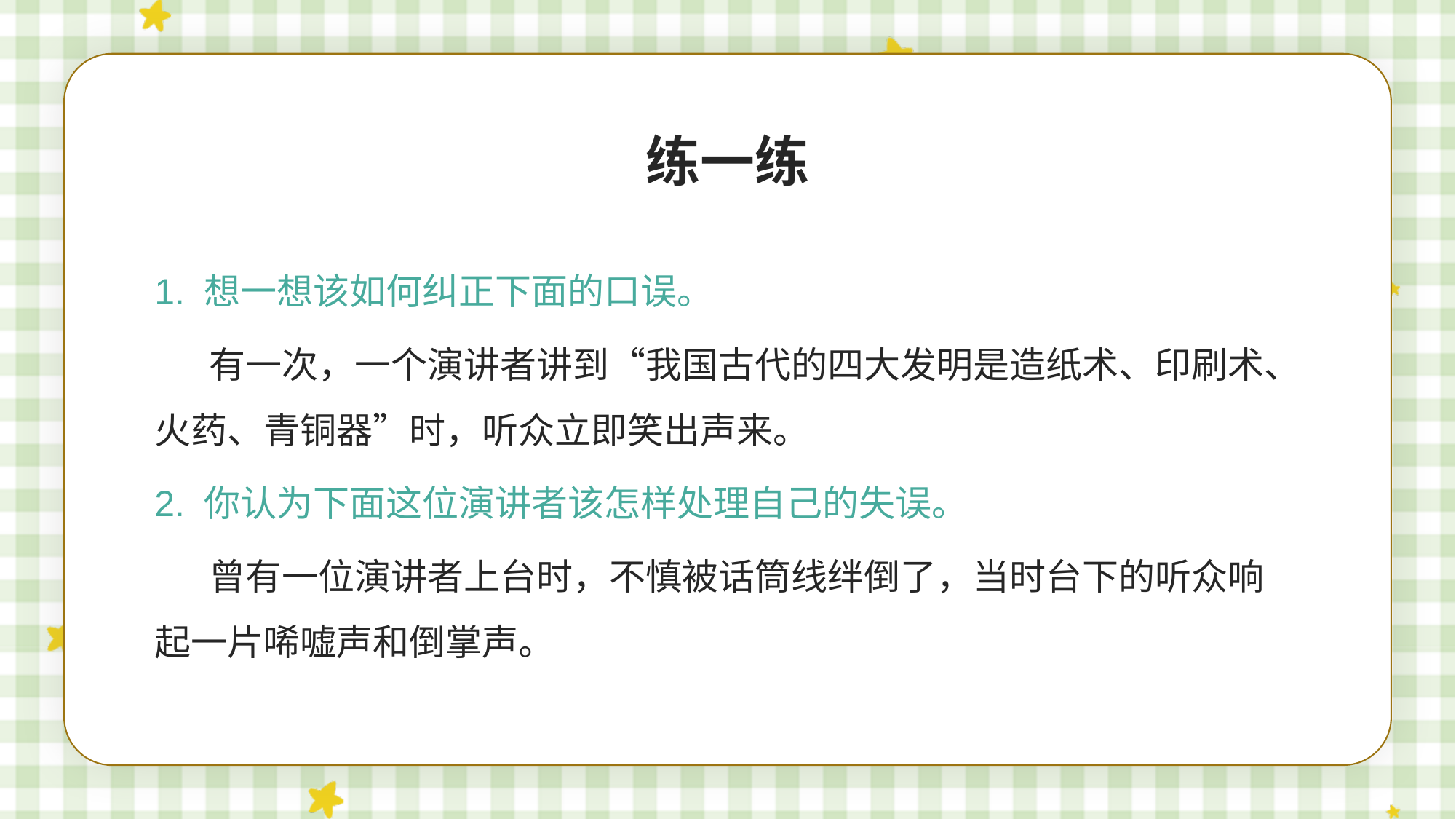

练一练
1. 想一想该如何纠正下面的口误。
有一次，一个演讲者讲到“我国古代的四大发明是造纸术、印刷术、火药、青铜器”时，听众立即笑出声来。
2. 你认为下面这位演讲者该怎样处理自己的失误。
曾有一位演讲者上台时，不慎被话筒线绊倒了，当时台下的听众响起一片唏嘘声和倒掌声。